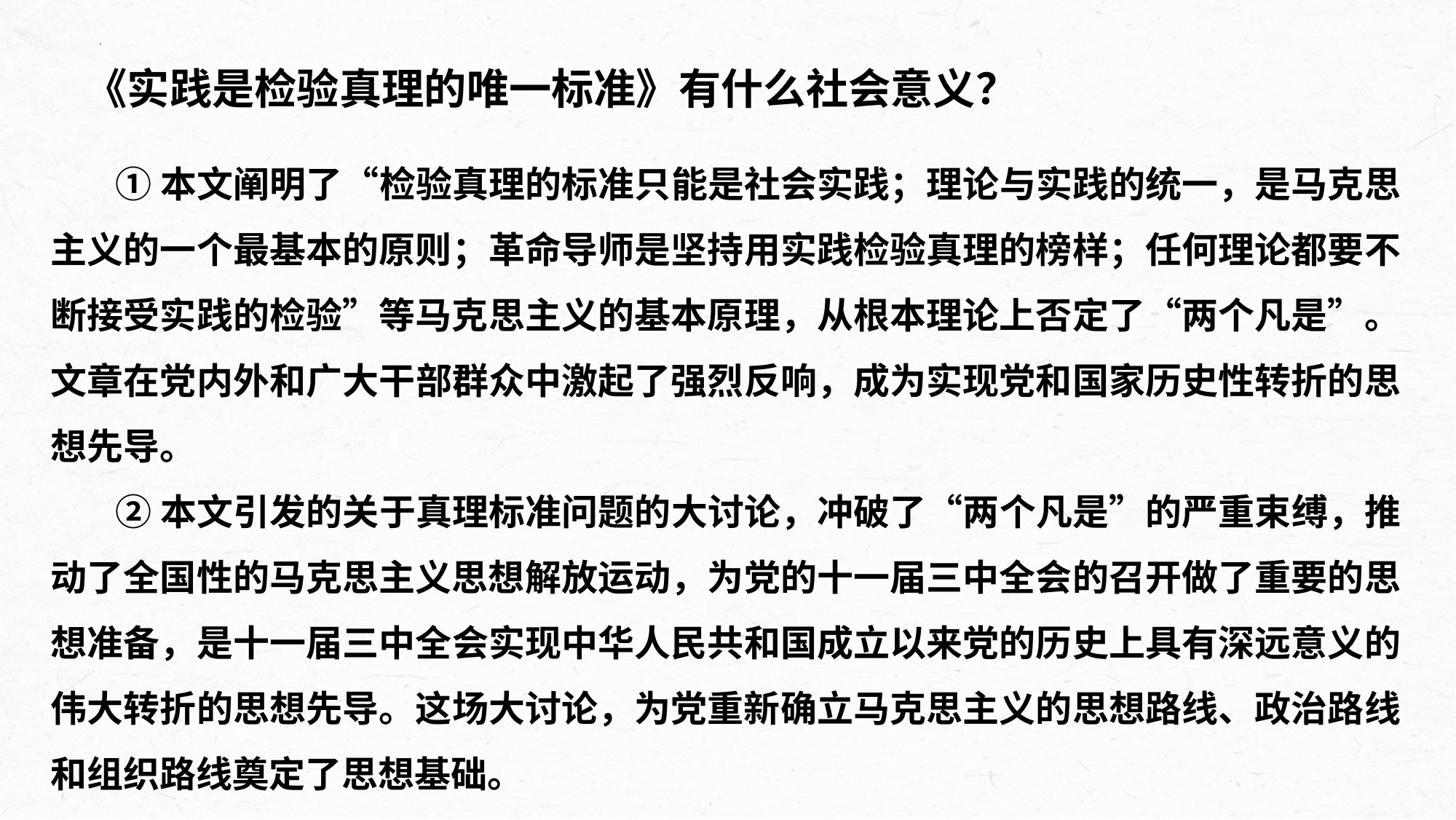

《实践是检验真理的唯一标准》有什么社会意义？
①本文阐明了“检验真理的标准只能是社会实践；理论与实践的统一，是马克思主义的一个最基本的原则；革命导师是坚持用实践检验真理的榜样；任何理论都要不断接受实践的检验”等马克思主义的基本原理，从根本理论上否定了“两个凡是”。文章在党内外和广大干部群众中激起了强烈反响，成为实现党和国家历史性转折的思想先导。
②本文引发的关于真理标准问题的大讨论，冲破了“两个凡是”的严重束缚，推动了全国性的马克思主义思想解放运动，为党的十一届三中全会的召开做了重要的思想准备，是十一届三中全会实现中华人民共和国成立以来党的历史上具有深远意义的伟大转折的思想先导。这场大讨论，为党重新确立马克思主义的思想路线、政治路线和组织路线奠定了思想基础。